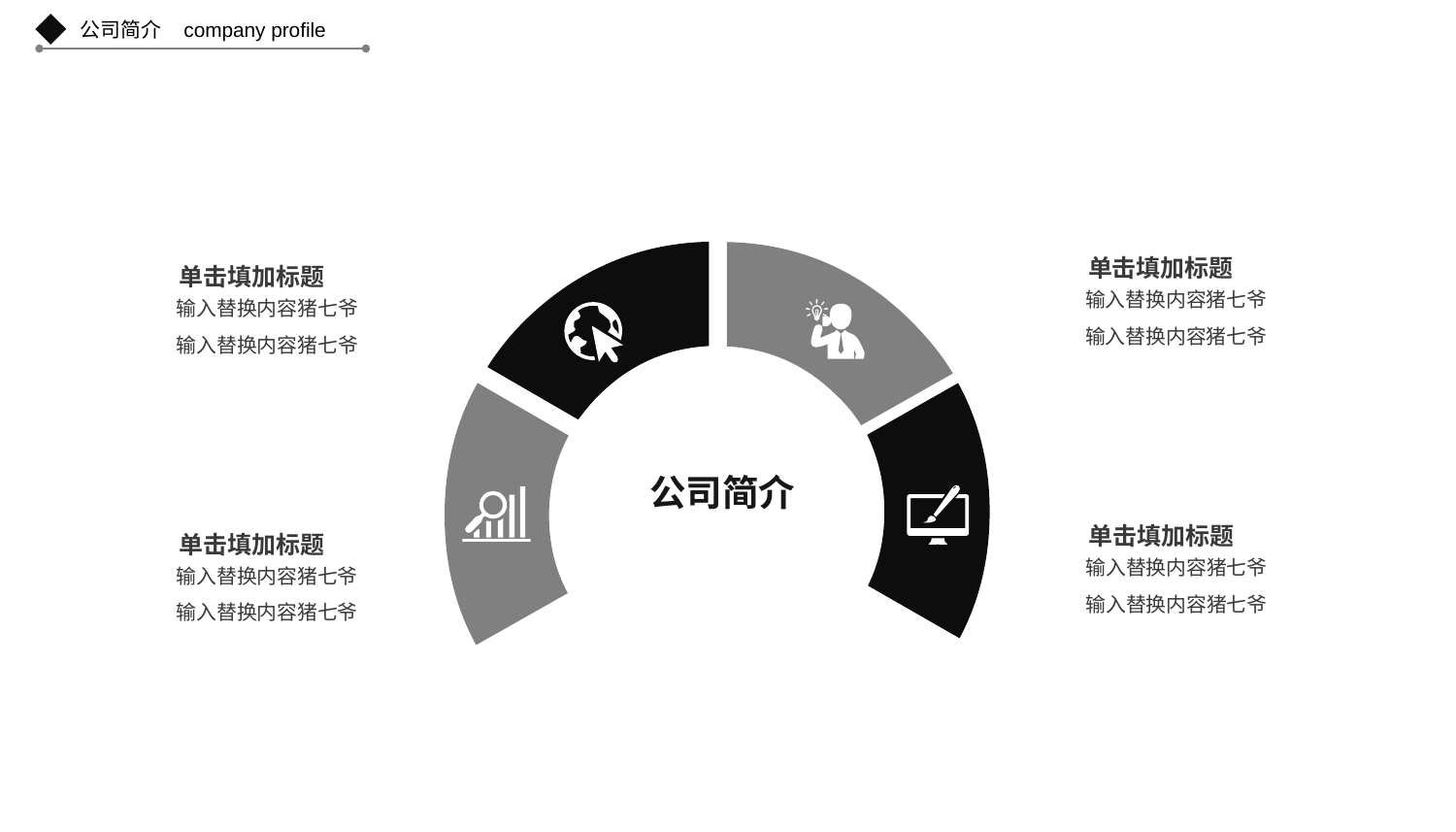

公司简介
company profile

单击填加标题
单击填加标题
输入替换内容猪七爷
输入替换内容猪七爷
输入替换内容猪七爷
输入替换内容猪七爷
公司简介
单击填加标题
单击填加标题
输入替换内容猪七爷
输入替换内容猪七爷
输入替换内容猪七爷
输入替换内容猪七爷